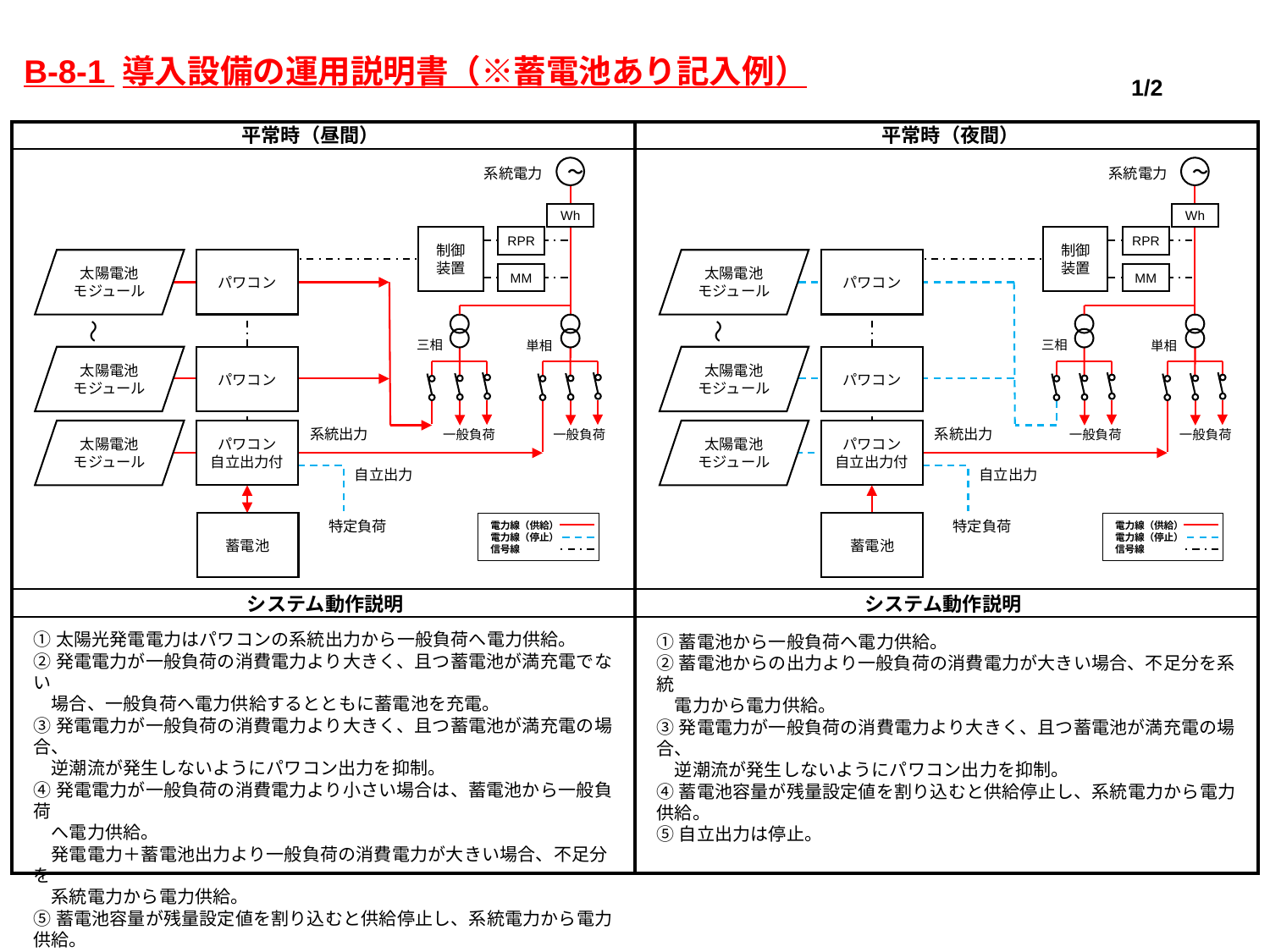

B-8-1 導入設備の運用説明書（※蓄電池あり記入例）
1/2
平常時（昼間）
平常時（夜間）

～
～
系統電力
系統電力
Wh
Wh
制御
装置
RPR
制御
装置
RPR
太陽電池
モジュール
パワコン
太陽電池
モジュール
パワコン
MM
MM
～
～

三相
三相
単相
単相
太陽電池
モジュール
パワコン
太陽電池
モジュール
パワコン

系統出力
系統出力
太陽電池
モジュール
パワコン
自立出力付
太陽電池
モジュール
パワコン
自立出力付
一般負荷
一般負荷
一般負荷
一般負荷
自立出力
自立出力

特定負荷
特定負荷
蓄電池
蓄電池
電力線（供給）
電力線（停止）
信号線
電力線（供給）
電力線（停止）
信号線
システム動作説明
システム動作説明
①太陽光発電電力はパワコンの系統出力から一般負荷へ電力供給。
②発電電力が一般負荷の消費電力より大きく、且つ蓄電池が満充電でない
　場合、一般負荷へ電力供給するとともに蓄電池を充電。
③発電電力が一般負荷の消費電力より大きく、且つ蓄電池が満充電の場合、
　逆潮流が発生しないようにパワコン出力を抑制。
④発電電力が一般負荷の消費電力より小さい場合は、蓄電池から一般負荷
　へ電力供給。
　発電電力＋蓄電池出力より一般負荷の消費電力が大きい場合、不足分を
　系統電力から電力供給。
⑤蓄電池容量が残量設定値を割り込むと供給停止し、系統電力から電力供給。
⑥自立出力は停止。
①蓄電池から一般負荷へ電力供給。
②蓄電池からの出力より一般負荷の消費電力が大きい場合、不足分を系統
　電力から電力供給。
③発電電力が一般負荷の消費電力より大きく、且つ蓄電池が満充電の場合、
　逆潮流が発生しないようにパワコン出力を抑制。
④蓄電池容量が残量設定値を割り込むと供給停止し、系統電力から電力供給。
⑤自立出力は停止。